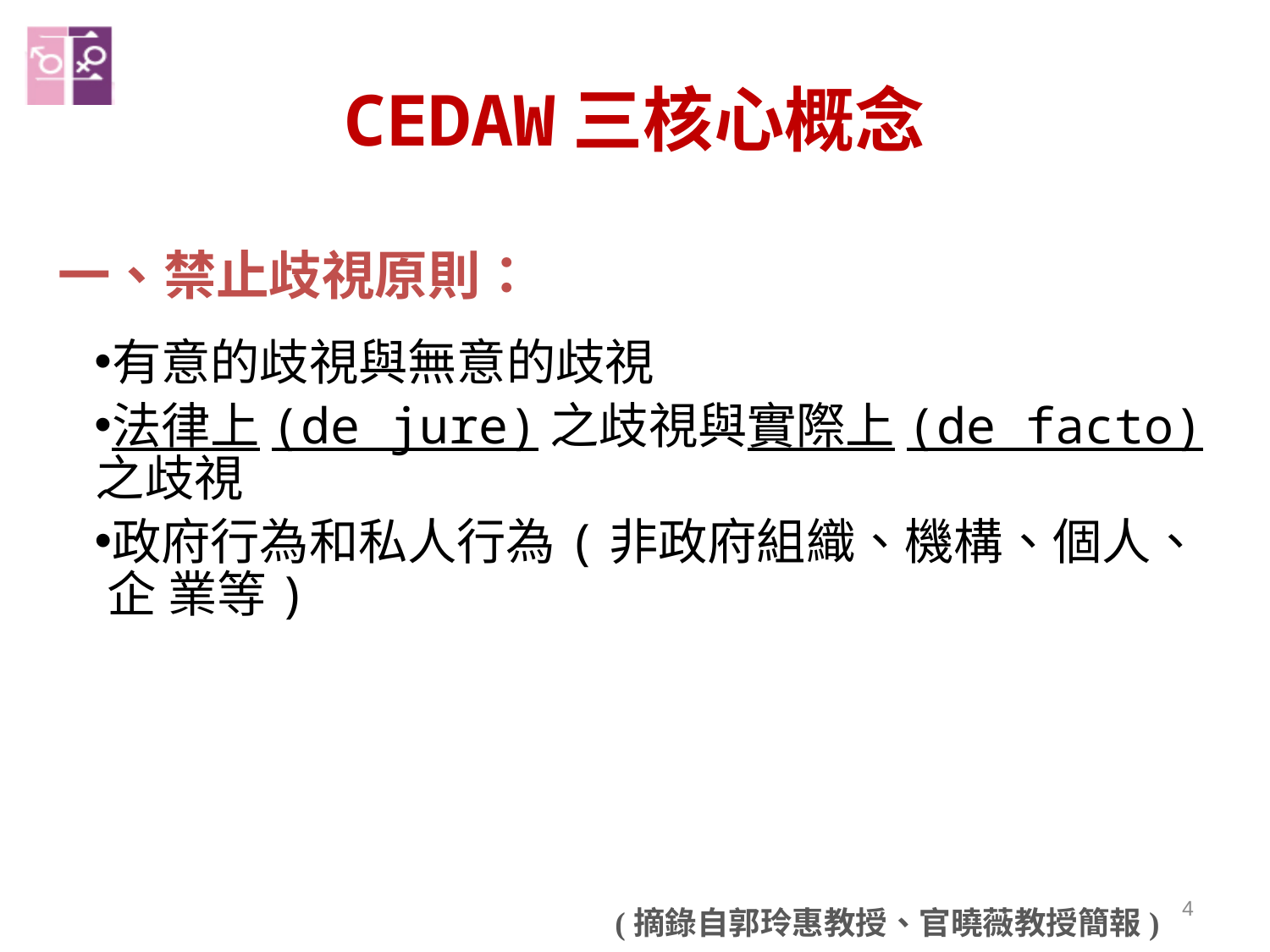

# CEDAW三核心概念
一、禁止歧視原則：
有意的歧視與無意的歧視
法律上(de jure)之歧視與實際上(de facto)之歧視
政府行為和私人行為(非政府組織、機構、個人、企 業等)

 (摘錄自郭玲惠教授、官曉薇教授簡報)
4